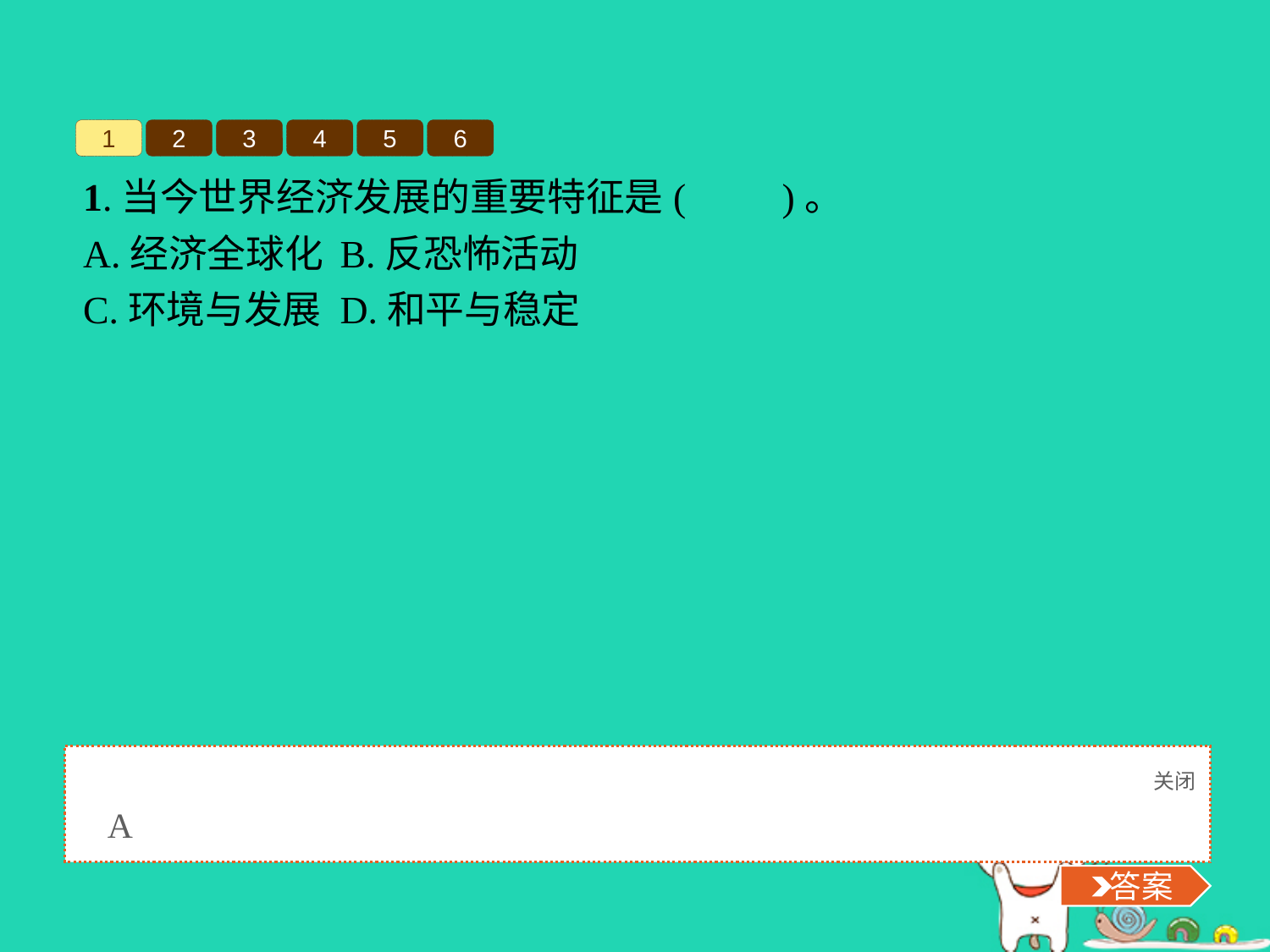

1
2
3
4
5
6
1.当今世界经济发展的重要特征是(　　)。
A.经济全球化	B.反恐怖活动
C.环境与发展	D.和平与稳定

关闭
  答案

A
  答案